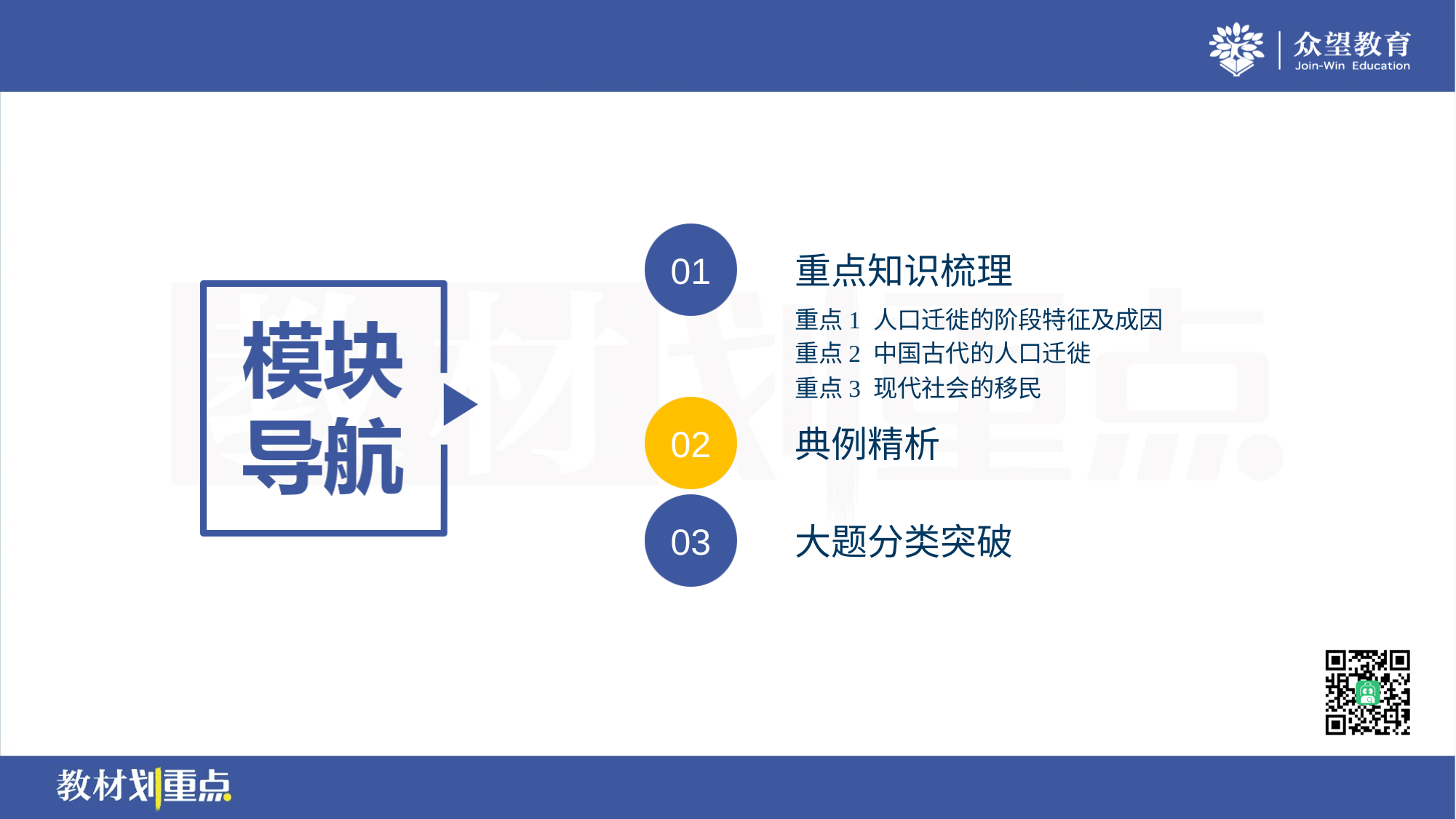

重点1 人口迁徙的阶段特征及成因
重点2 中国古代的人口迁徙
重点3 现代社会的移民